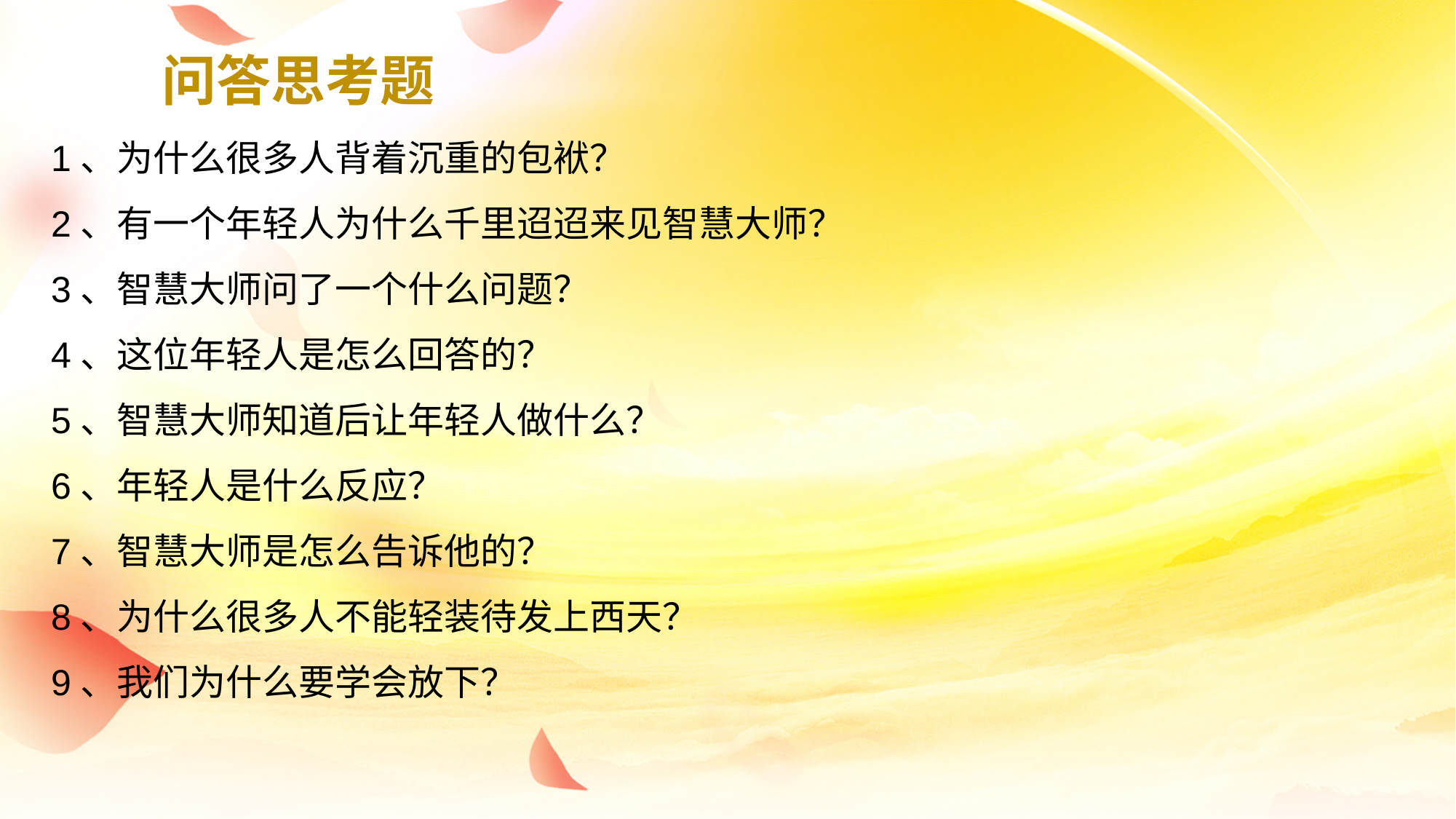

问答思考题
1、为什么很多人背着沉重的包袱？
2、有一个年轻人为什么千里迢迢来见智慧大师？
3、智慧大师问了一个什么问题？
4、这位年轻人是怎么回答的？
5、智慧大师知道后让年轻人做什么？
6、年轻人是什么反应？
7、智慧大师是怎么告诉他的？
8、为什么很多人不能轻装待发上西天？
9、我们为什么要学会放下？